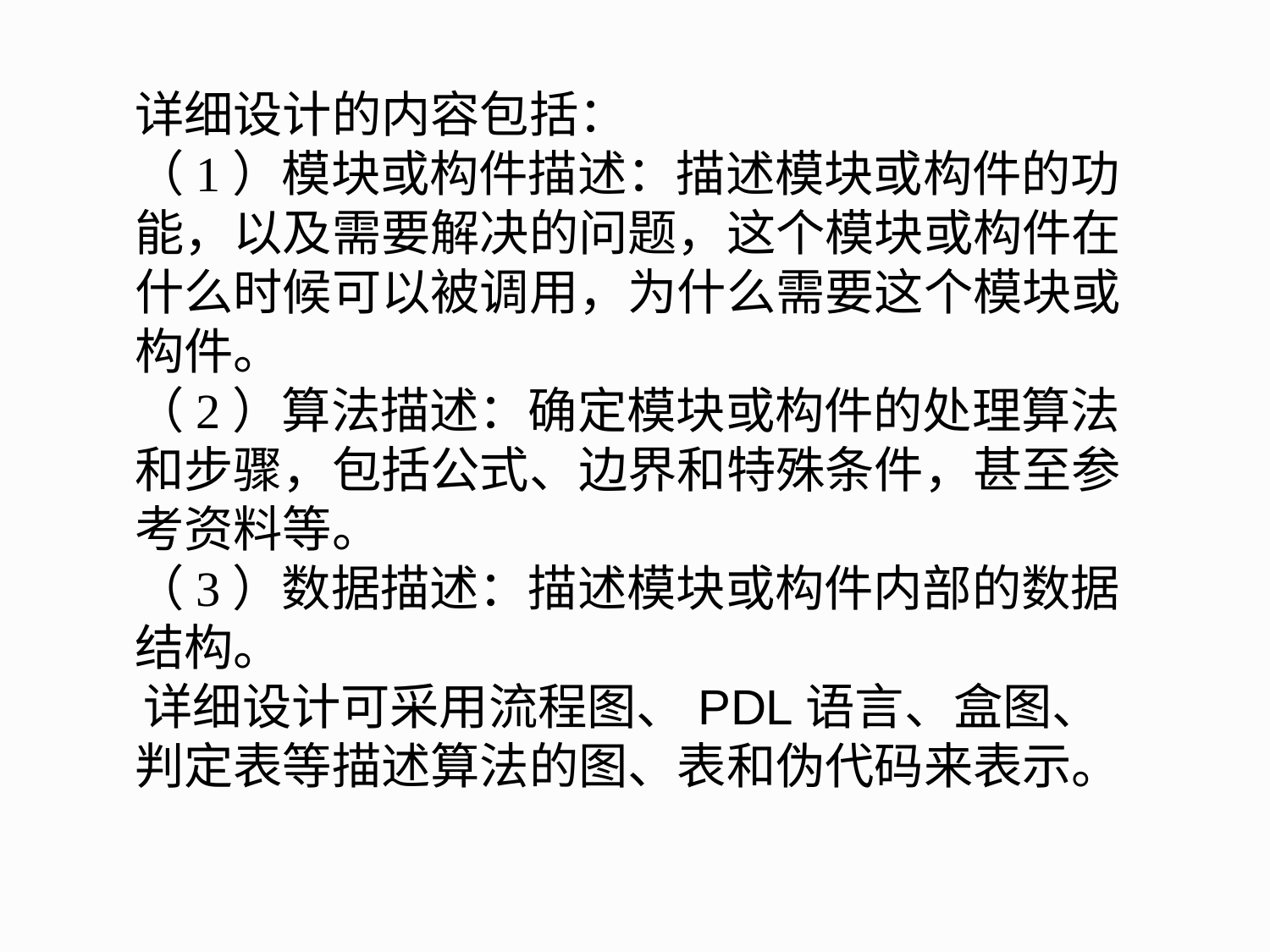

详细设计的内容包括：（1）模块或构件描述：描述模块或构件的功能，以及需要解决的问题，这个模块或构件在什么时候可以被调用，为什么需要这个模块或构件。（2）算法描述：确定模块或构件的处理算法和步骤，包括公式、边界和特殊条件，甚至参考资料等。（3）数据描述：描述模块或构件内部的数据结构。详细设计可采用流程图、PDL语言、盒图、判定表等描述算法的图、表和伪代码来表示。